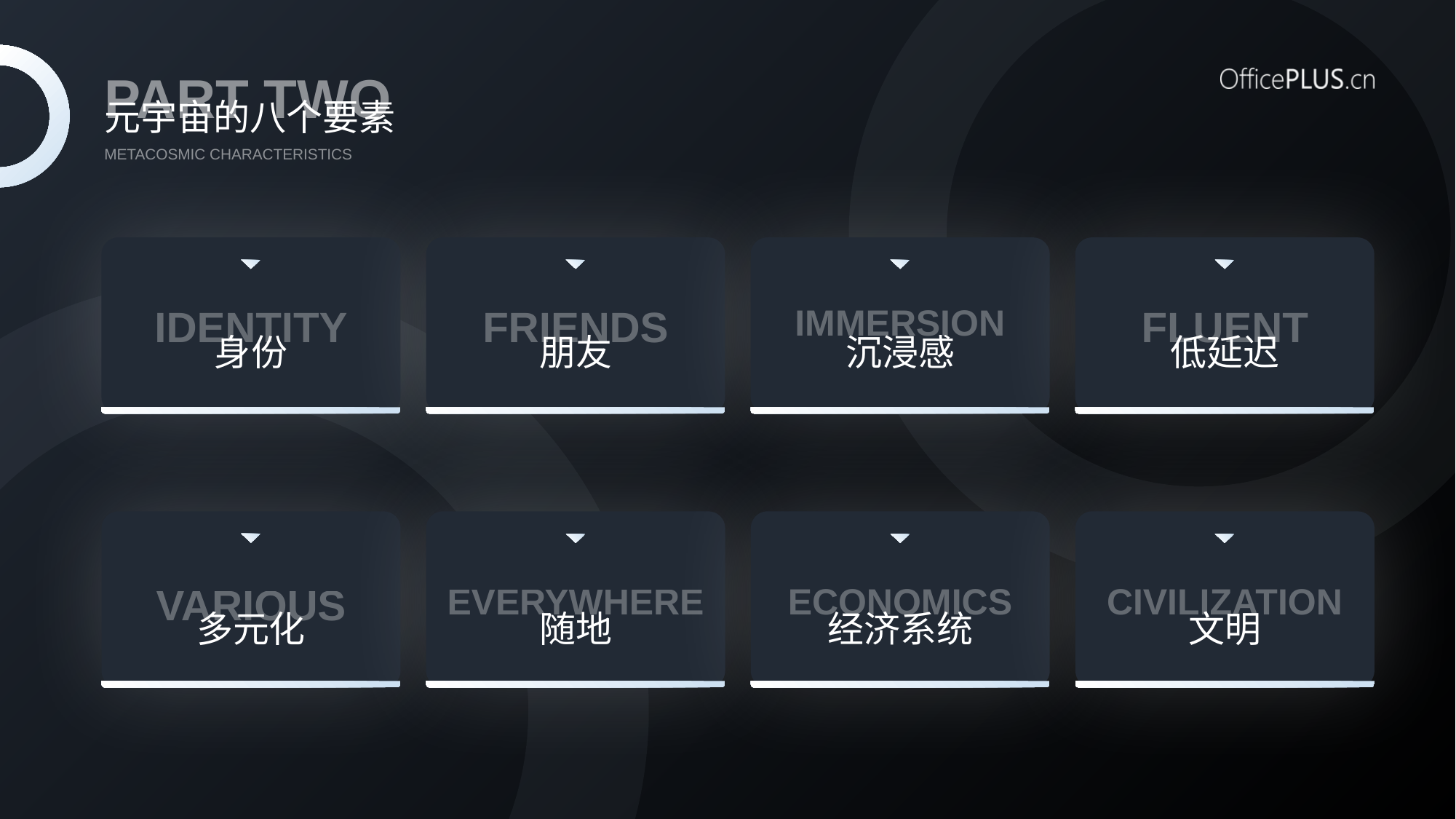

PART TWO
元宇宙的八个要素
Metacosmic Characteristics

identity
身份

friends
朋友

immersion
沉浸感

fluent
低延迟

Various
多元化

everywhere
随地

Economics
经济系统

civilization
文明